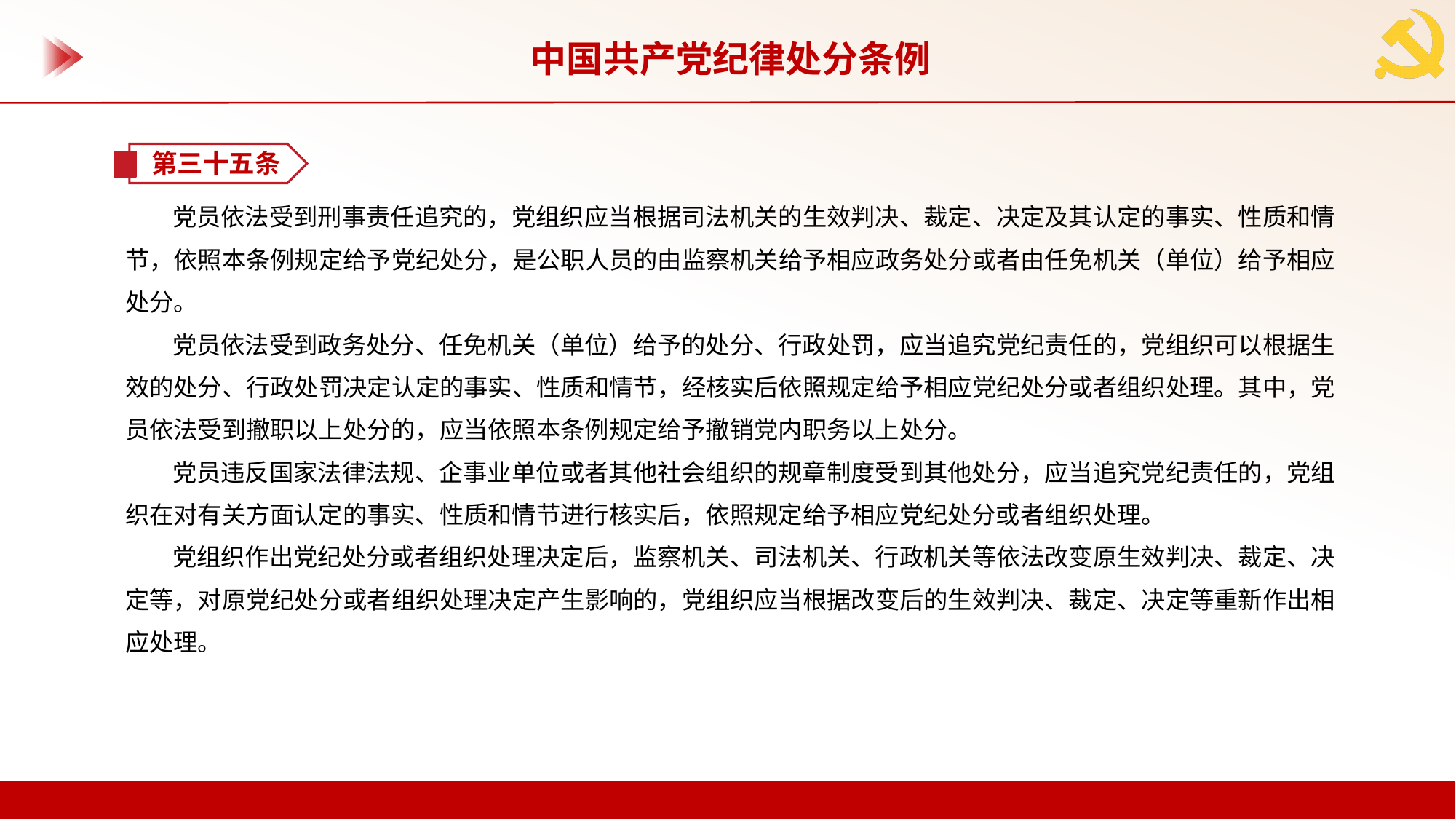

中国共产党纪律处分条例
第三十五条

党员依法受到刑事责任追究的，党组织应当根据司法机关的生效判决、裁定、决定及其认定的事实、性质和情节，依照本条例规定给予党纪处分，是公职人员的由监察机关给予相应政务处分或者由任免机关（单位）给予相应处分。
党员依法受到政务处分、任免机关（单位）给予的处分、行政处罚，应当追究党纪责任的，党组织可以根据生效的处分、行政处罚决定认定的事实、性质和情节，经核实后依照规定给予相应党纪处分或者组织处理。其中，党员依法受到撤职以上处分的，应当依照本条例规定给予撤销党内职务以上处分。
党员违反国家法律法规、企事业单位或者其他社会组织的规章制度受到其他处分，应当追究党纪责任的，党组织在对有关方面认定的事实、性质和情节进行核实后，依照规定给予相应党纪处分或者组织处理。
党组织作出党纪处分或者组织处理决定后，监察机关、司法机关、行政机关等依法改变原生效判决、裁定、决定等，对原党纪处分或者组织处理决定产生影响的，党组织应当根据改变后的生效判决、裁定、决定等重新作出相应处理。